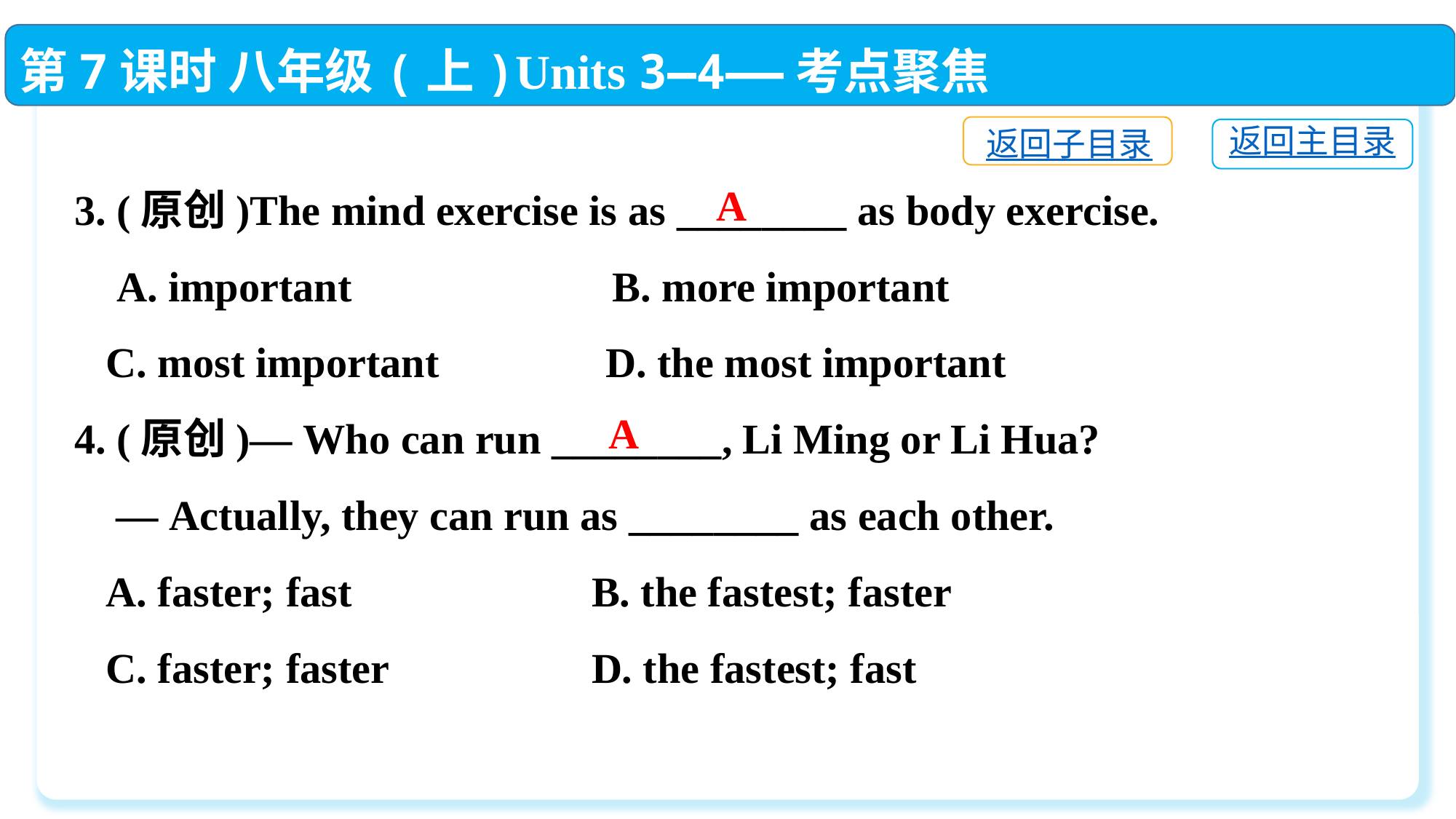

第7课时 八年级(上)Units 3—4——考点聚焦

返回子目录
返回主目录
3. (原创)The mind exercise is as ________ as body exercise.
    A. important	                    B. more important
   C. most important	         D. the most important
4. (原创)— Who can run ________, Li Ming or Li Hua?
    — Actually, they can run as ________ as each other.
   A. faster; fast	                  B. the fastest; faster
   C. faster; faster	                  D. the fastest; fast
A

A